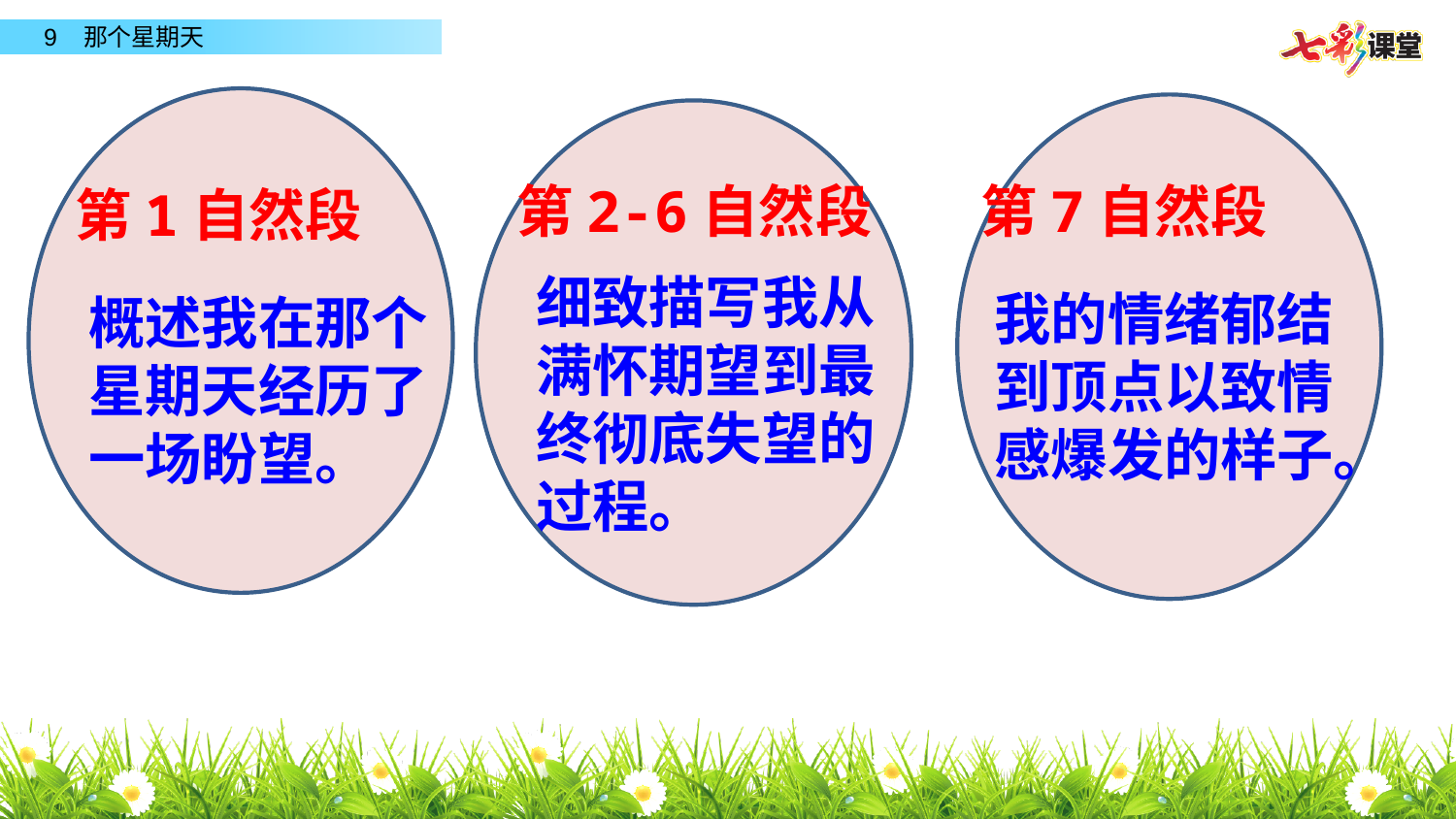

第2-6自然段
第7自然段
第1自然段
细致描写我从满怀期望到最终彻底失望的过程。
我的情绪郁结到顶点以致情感爆发的样子。
概述我在那个星期天经历了一场盼望。